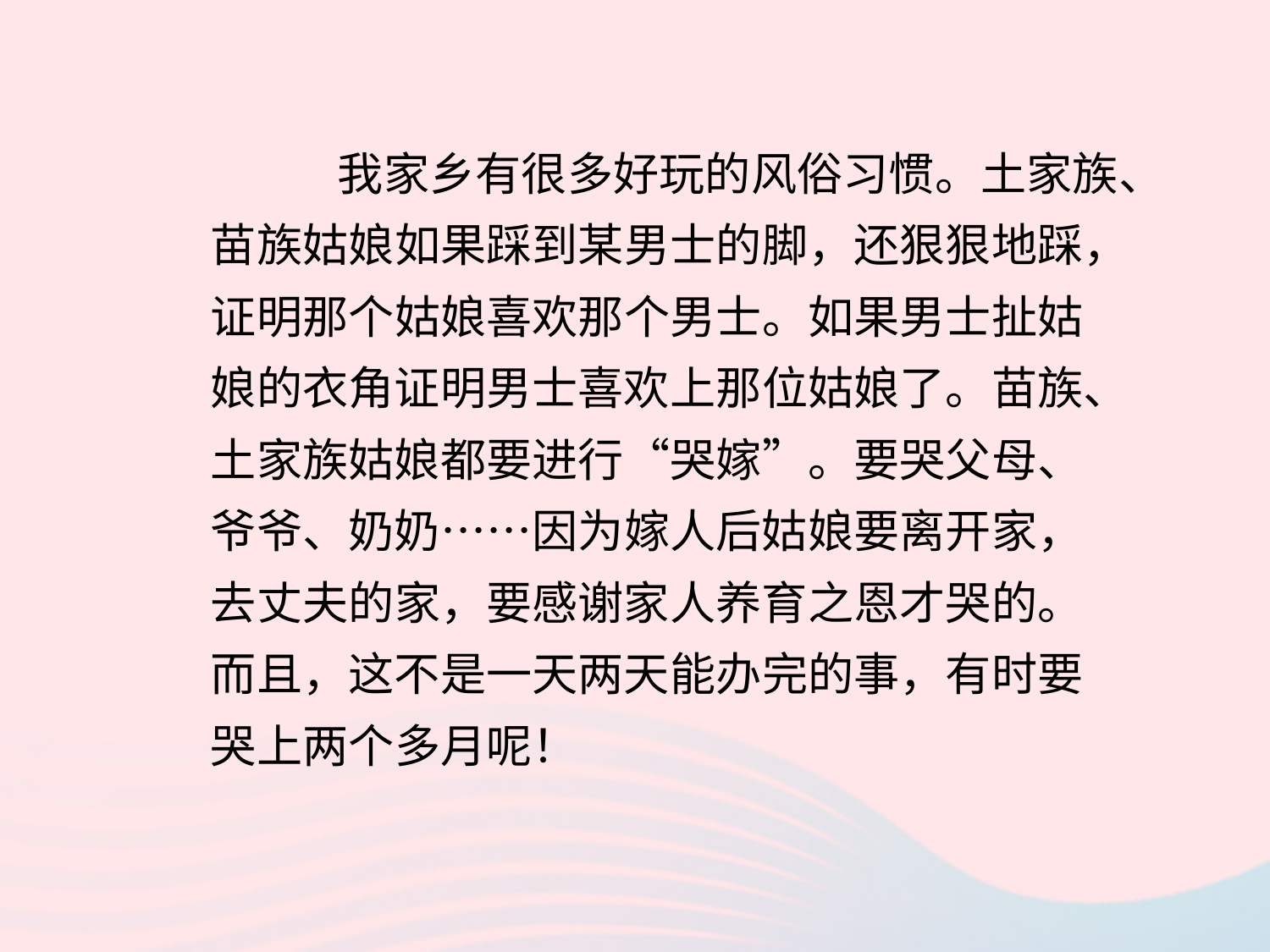

我家乡有很多好玩的风俗习惯。土家族、苗族姑娘如果踩到某男士的脚，还狠狠地踩，证明那个姑娘喜欢那个男士。如果男士扯姑娘的衣角证明男士喜欢上那位姑娘了。苗族、土家族姑娘都要进行“哭嫁”。要哭父母、爷爷、奶奶……因为嫁人后姑娘要离开家，去丈夫的家，要感谢家人养育之恩才哭的。而且，这不是一天两天能办完的事，有时要哭上两个多月呢！